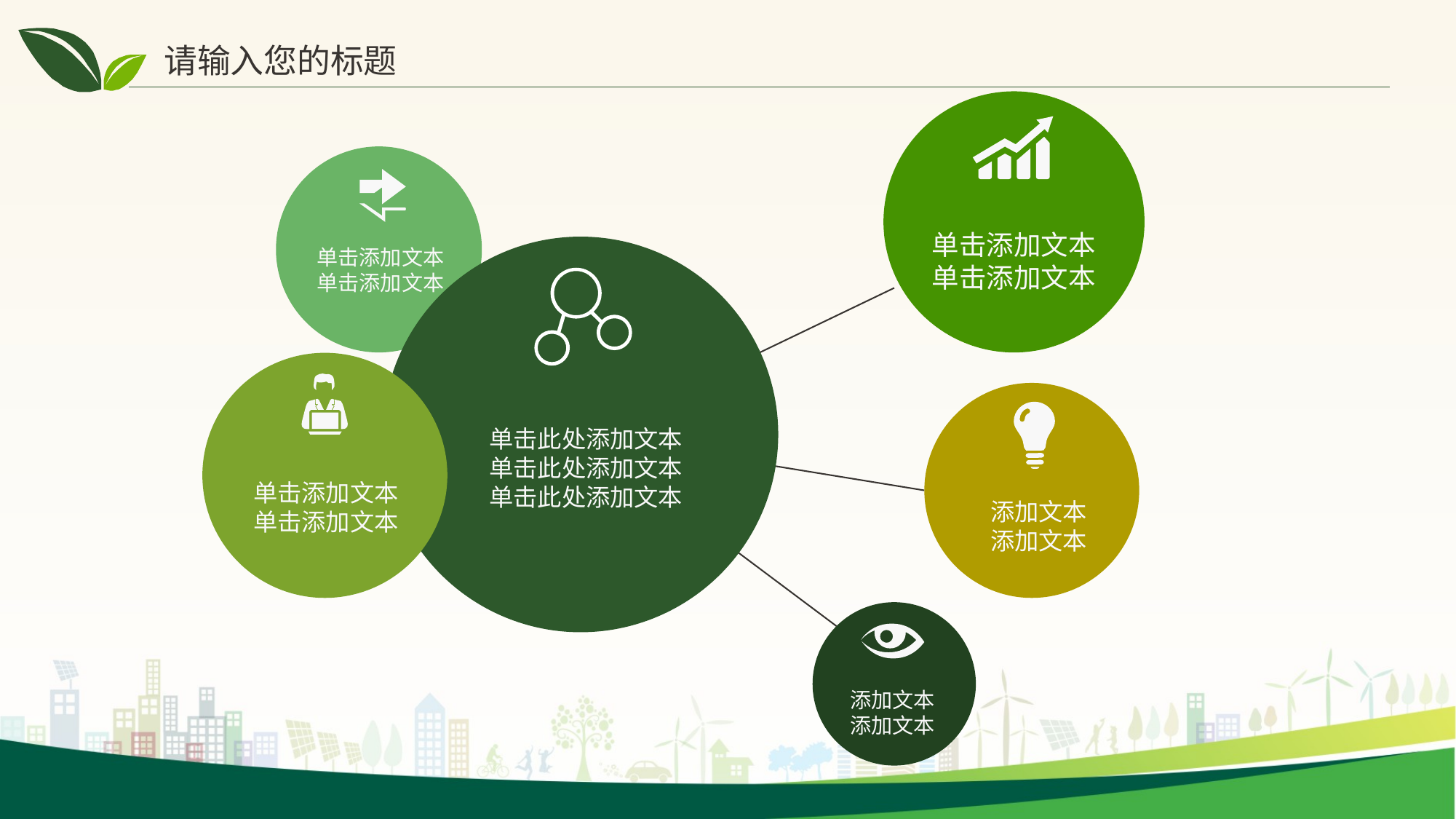

请输入您的标题

单击添加文本
单击添加文本

单击添加文本
单击添加文本

单击此处添加文本
单击此处添加文本
单击此处添加文本
单击添加文本
单击添加文本
添加文本
添加文本

添加文本
添加文本